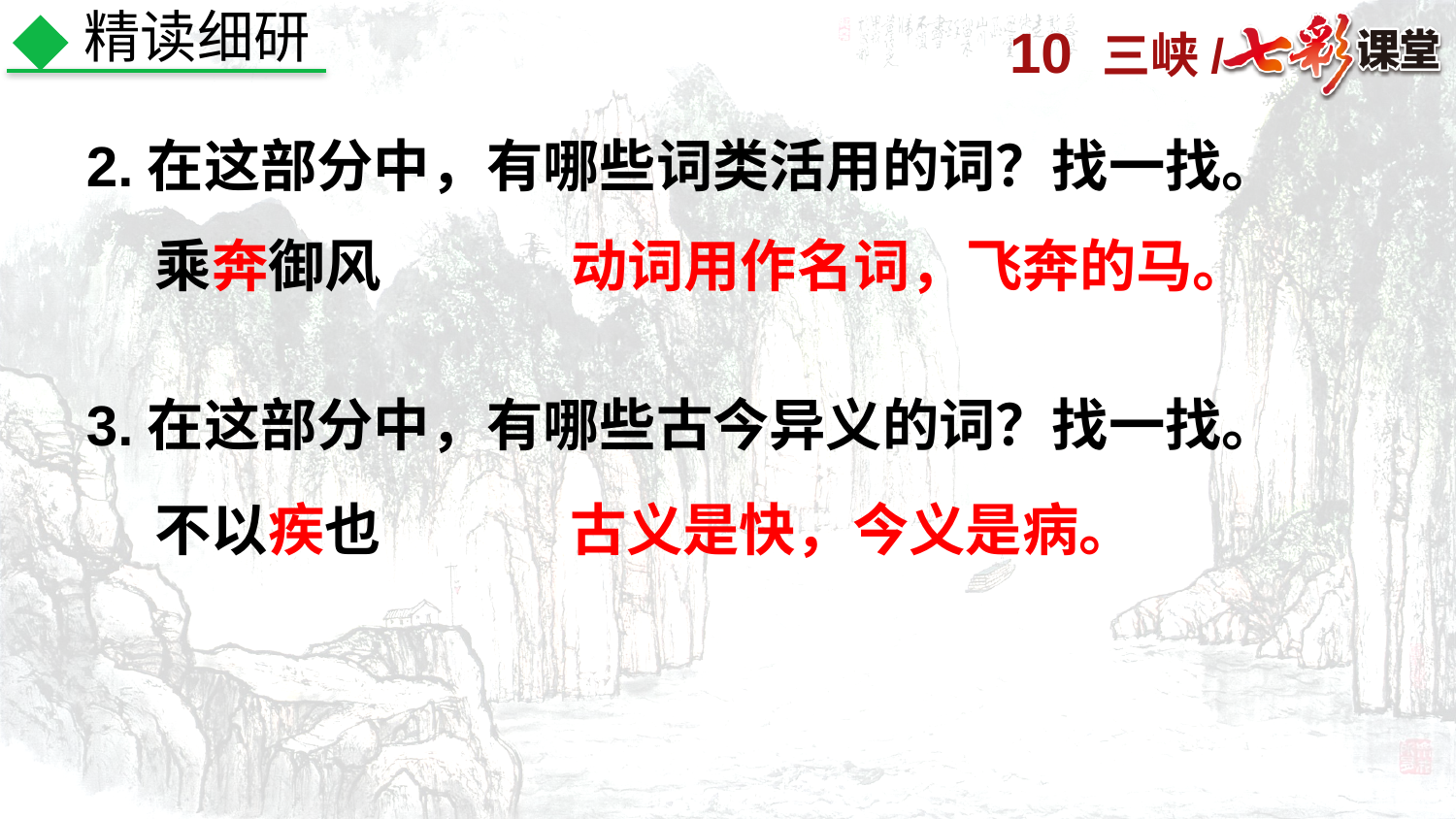

精读细研

2.在这部分中，有哪些词类活用的词？找一找。
乘奔御风
动词用作名词，飞奔的马。
3.在这部分中，有哪些古今异义的词？找一找。
不以疾也
古义是快，今义是病。